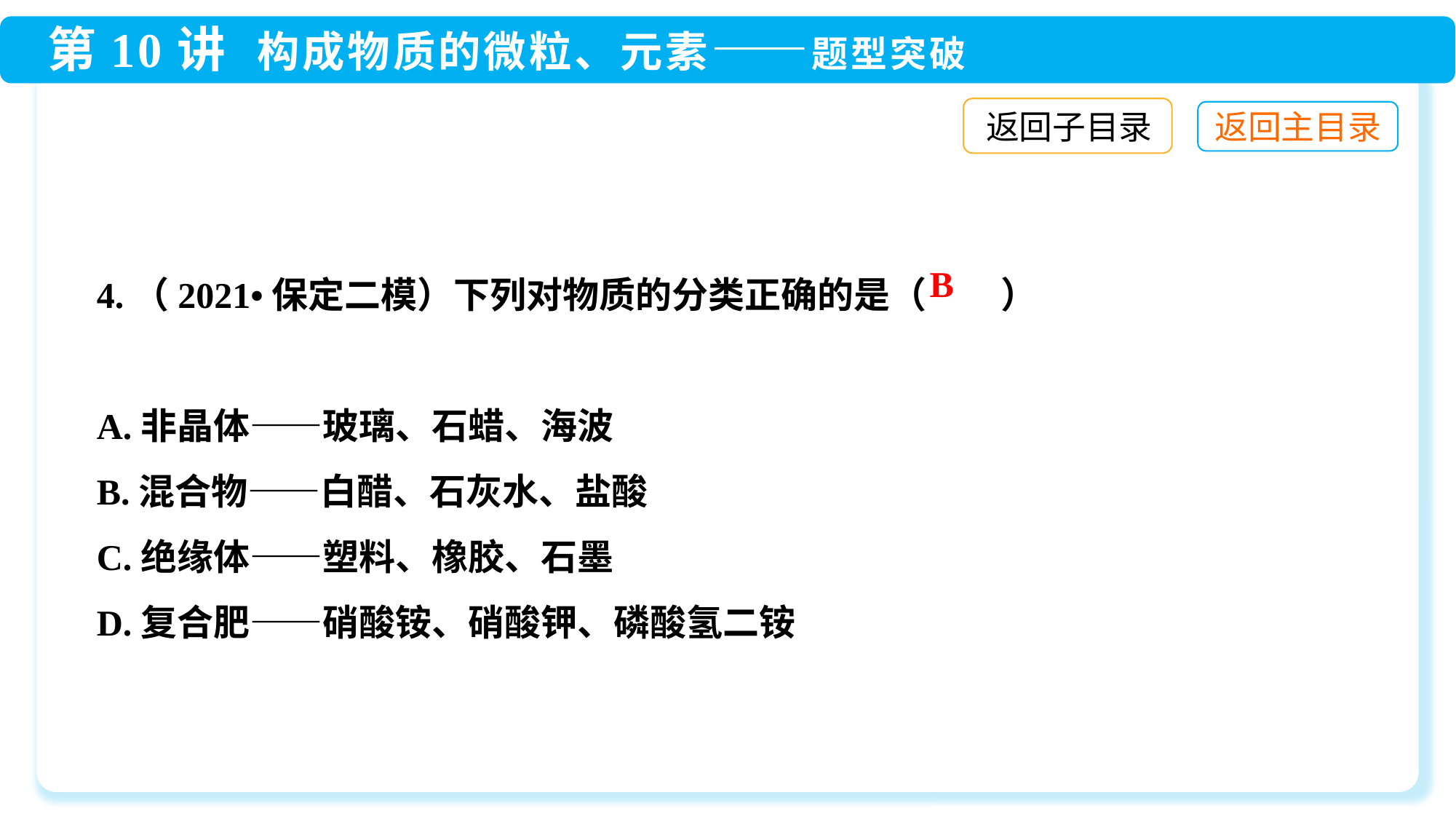

返回子目录
4.（2021•保定二模）下列对物质的分类正确的是（         ）

A.非晶体——玻璃、石蜡、海波
B.混合物——白醋、石灰水、盐酸
C.绝缘体——塑料、橡胶、石墨
D.复合肥——硝酸铵、硝酸钾、磷酸氢二铵
B